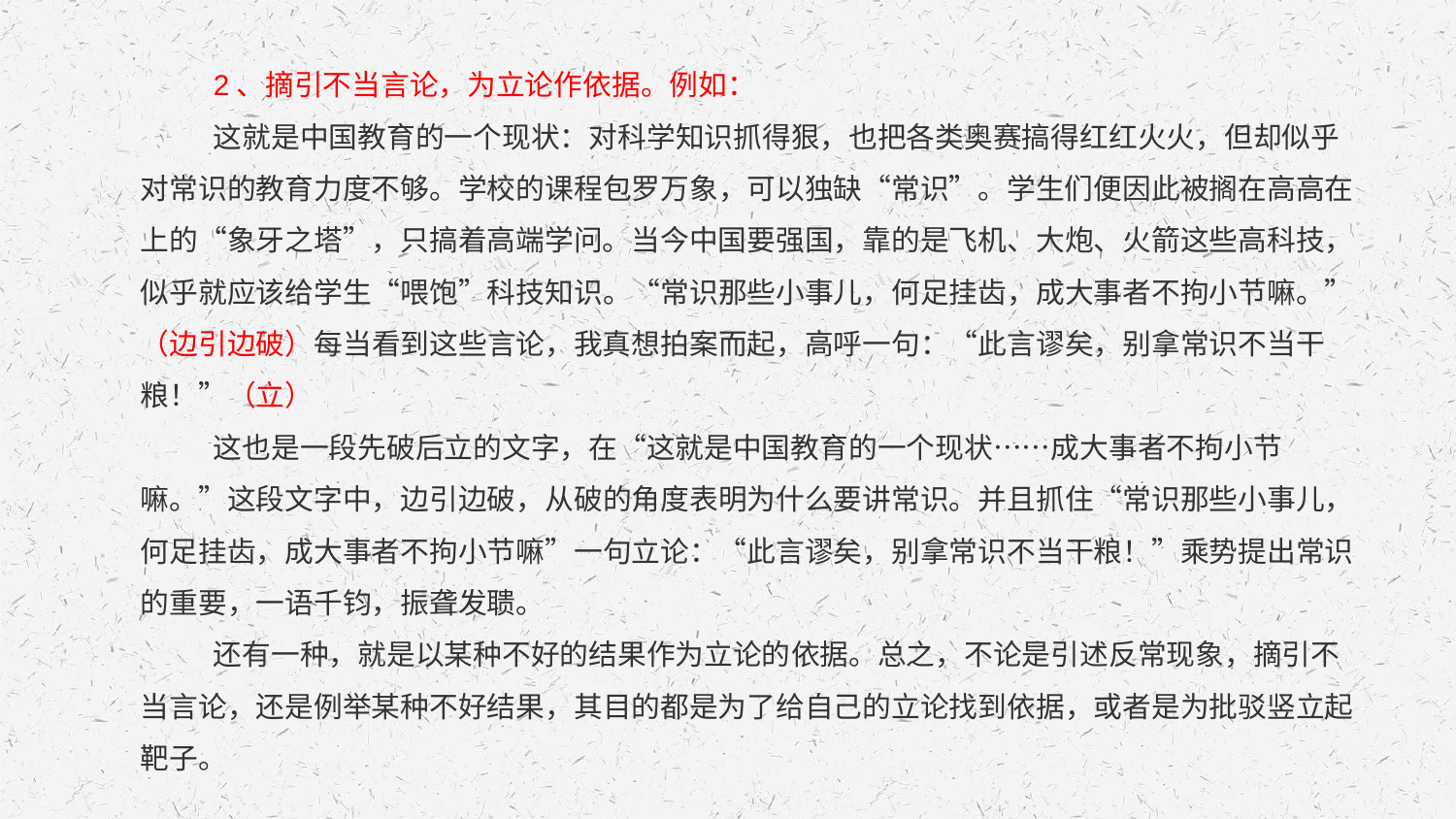

2、摘引不当言论，为立论作依据。例如：
这就是中国教育的一个现状：对科学知识抓得狠，也把各类奥赛搞得红红火火，但却似乎对常识的教育力度不够。学校的课程包罗万象，可以独缺“常识”。学生们便因此被搁在高高在上的“象牙之塔”，只搞着高端学问。当今中国要强国，靠的是飞机、大炮、火箭这些高科技，似乎就应该给学生“喂饱”科技知识。“常识那些小事儿，何足挂齿，成大事者不拘小节嘛。”（边引边破）每当看到这些言论，我真想拍案而起，高呼一句：“此言谬矣，别拿常识不当干粮！”（立）
这也是一段先破后立的文字，在“这就是中国教育的一个现状……成大事者不拘小节嘛。”这段文字中，边引边破，从破的角度表明为什么要讲常识。并且抓住“常识那些小事儿，何足挂齿，成大事者不拘小节嘛”一句立论：“此言谬矣，别拿常识不当干粮！”乘势提出常识的重要，一语千钧，振聋发聩。
还有一种，就是以某种不好的结果作为立论的依据。总之，不论是引述反常现象，摘引不当言论，还是例举某种不好结果，其目的都是为了给自己的立论找到依据，或者是为批驳竖立起靶子。